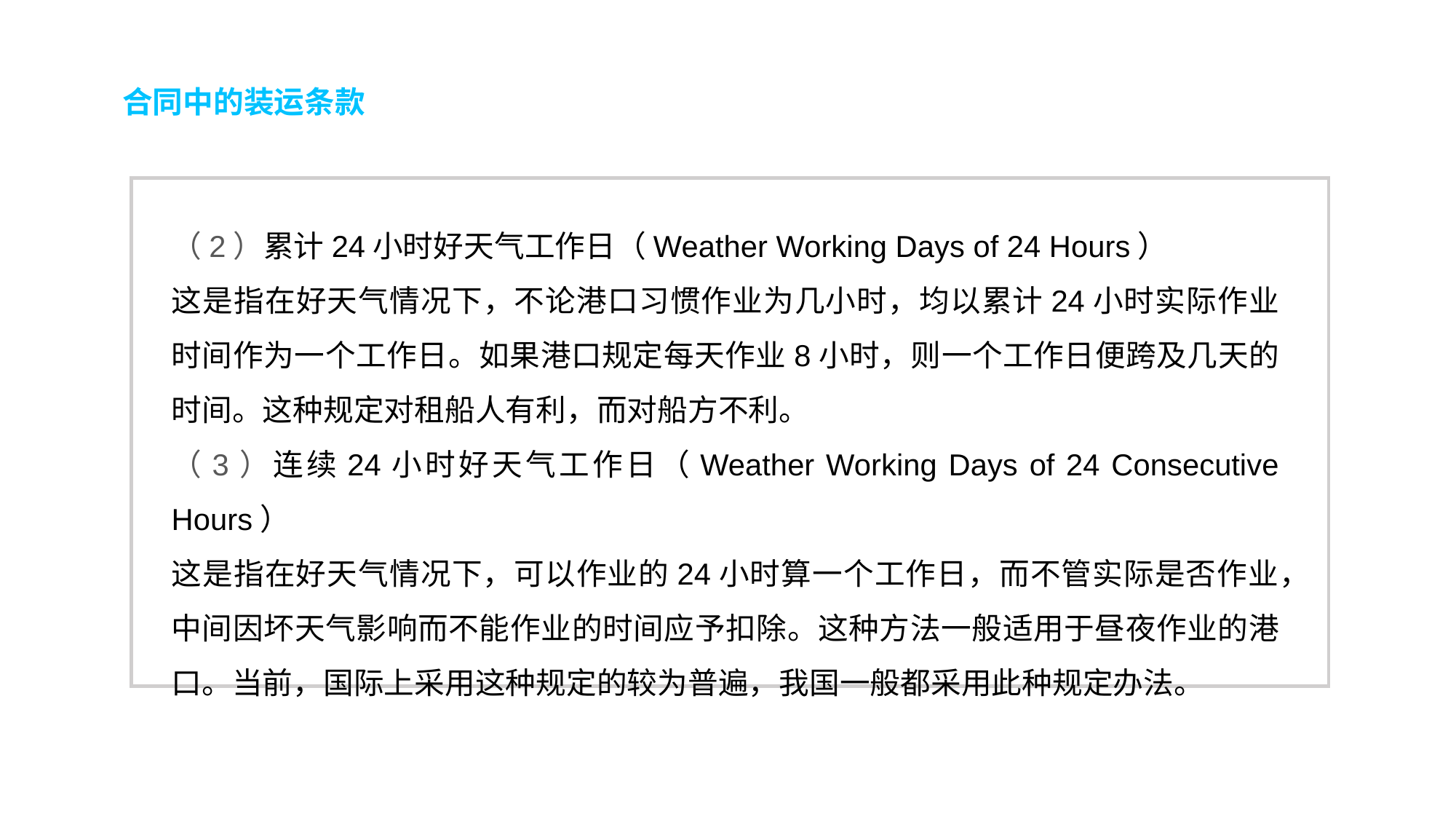

合同中的装运条款

（2）累计24小时好天气工作日（Weather Working Days of 24 Hours）
这是指在好天气情况下，不论港口习惯作业为几小时，均以累计24小时实际作业时间作为一个工作日。如果港口规定每天作业8小时，则一个工作日便跨及几天的时间。这种规定对租船人有利，而对船方不利。
（3）连续24小时好天气工作日（Weather Working Days of 24 Consecutive Hours）
这是指在好天气情况下，可以作业的24小时算一个工作日，而不管实际是否作业，中间因坏天气影响而不能作业的时间应予扣除。这种方法一般适用于昼夜作业的港口。当前，国际上采用这种规定的较为普遍，我国一般都采用此种规定办法。